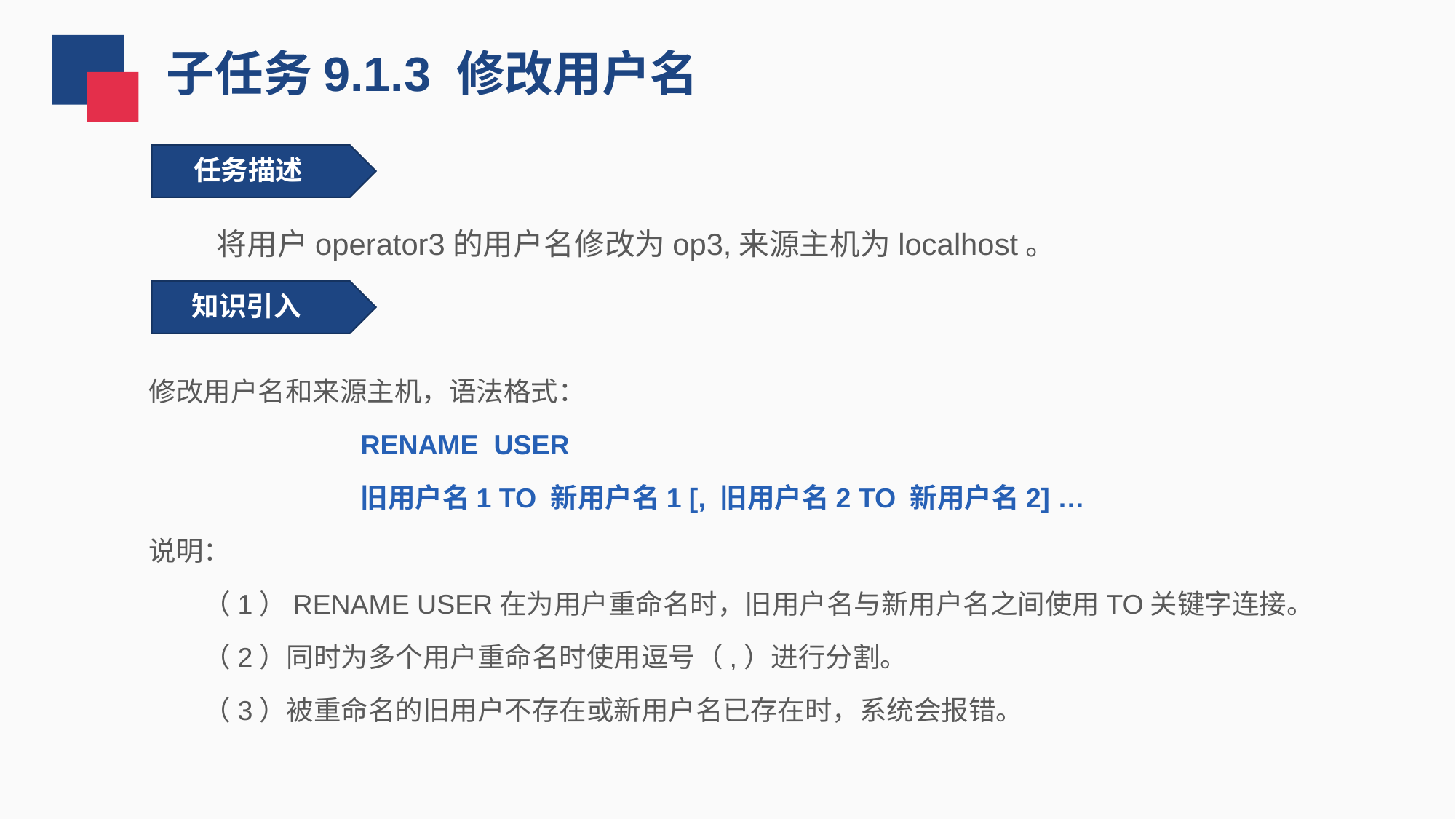

子任务9.1.3 修改用户名

    任务描述
       将用户operator3的用户名修改为op3,来源主机为localhost。

知识引入
修改⽤户名和来源主机，语法格式：
RENAME  USER
旧用户名1 TO 新用户名1 [, 旧用户名2 TO 新用户名2] …
说明：
（1）RENAME USER在为用户重命名时，旧用户名与新用户名之间使用TO关键字连接。
（2）同时为多个用户重命名时使用逗号（,）进行分割。
（3）被重命名的旧用户不存在或新用户名已存在时，系统会报错。